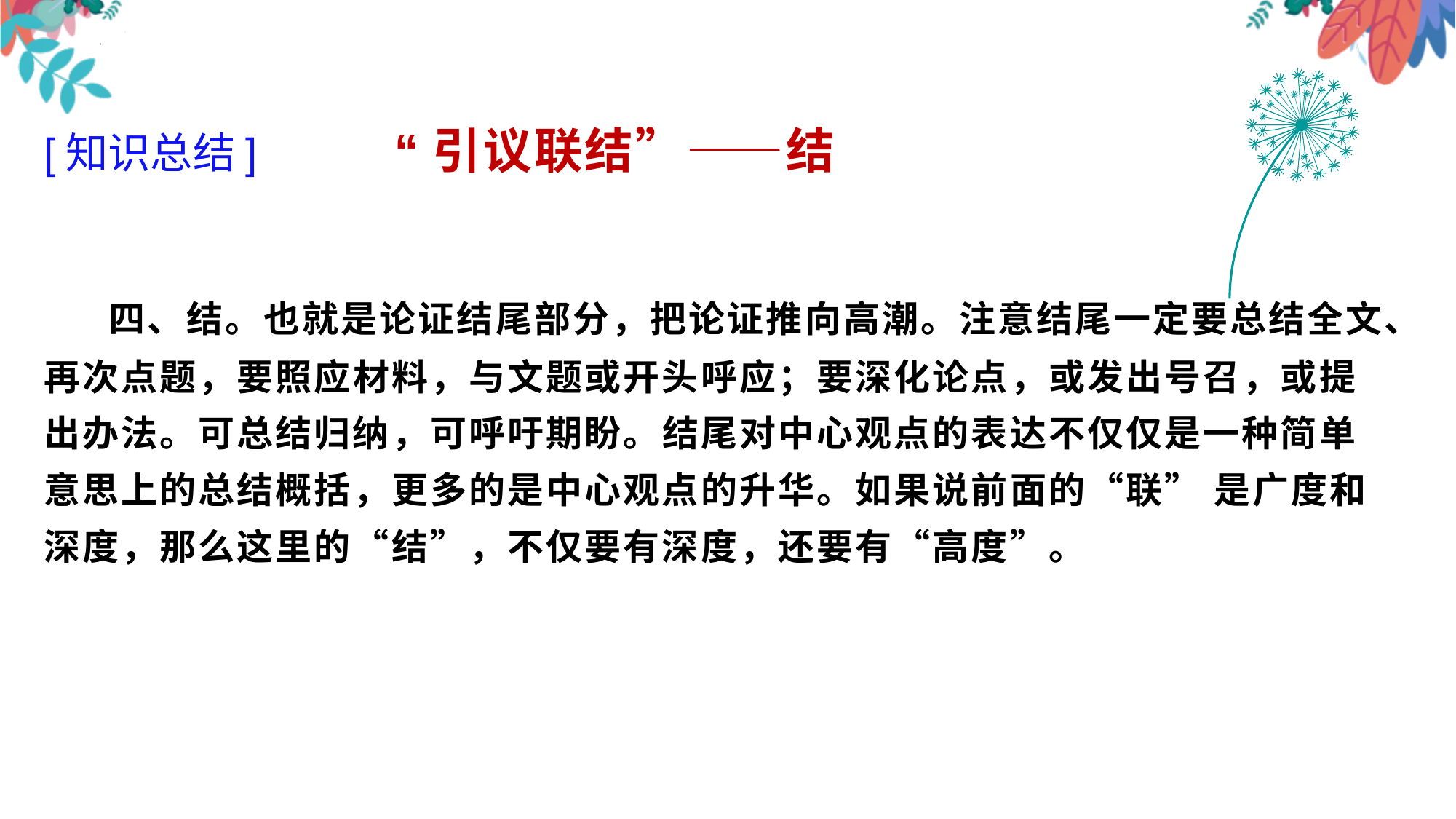

[知识总结]           “引议联结”——结

     四、结。也就是论证结尾部分，把论证推向高潮。注意结尾一定要总结全文、再次点题，要照应材料，与文题或开头呼应；要深化论点，或发出号召，或提出办法。可总结归纳，可呼吁期盼。结尾对中心观点的表达不仅仅是一种简单意思上的总结概括，更多的是中心观点的升华。如果说前面的“联” 是广度和深度，那么这里的“结”，不仅要有深度，还要有“高度”。